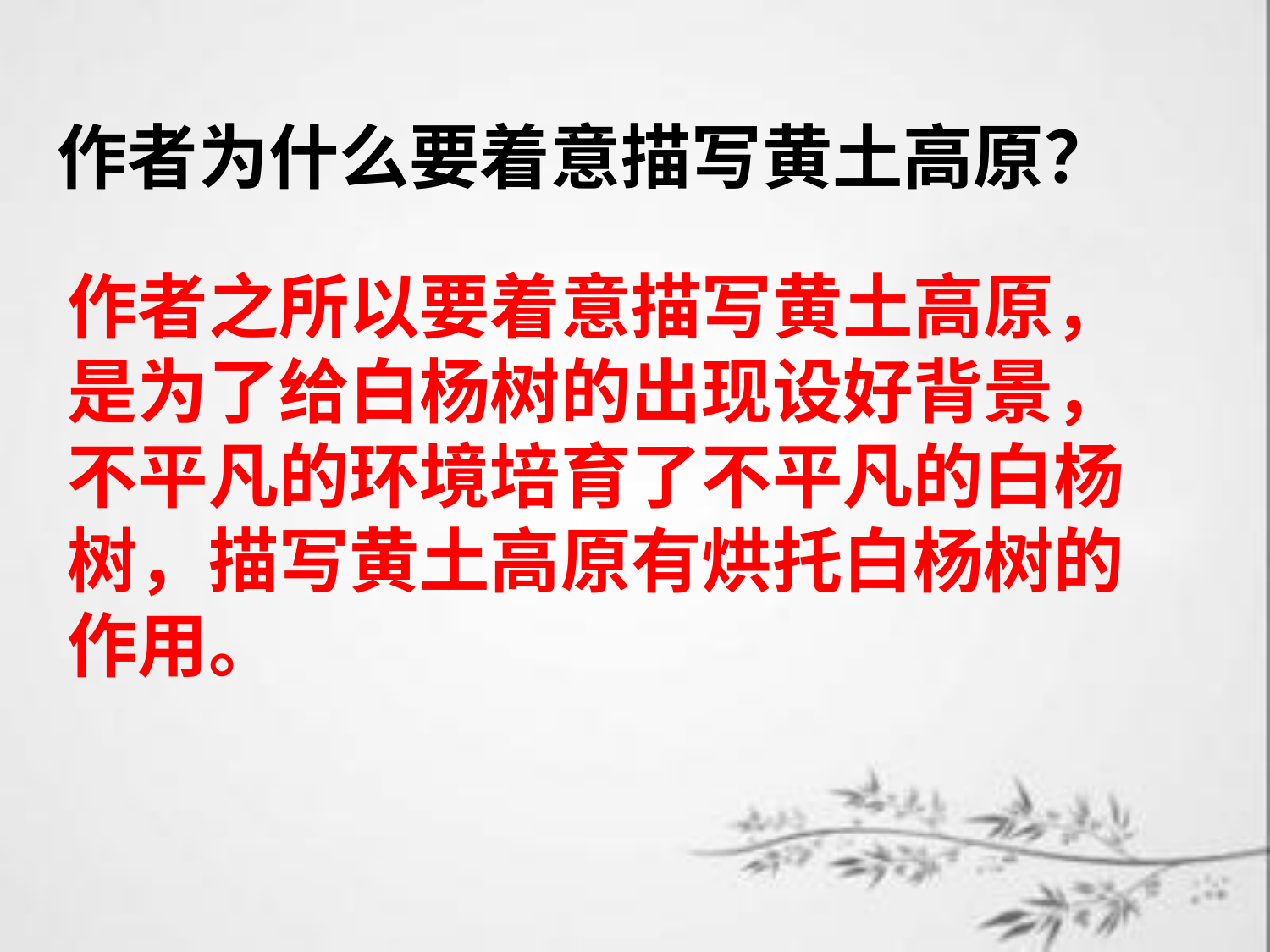

作者为什么要着意描写黄土高原？
作者之所以要着意描写黄土高原，是为了给白杨树的出现设好背景，不平凡的环境培育了不平凡的白杨树，描写黄土高原有烘托白杨树的作用。